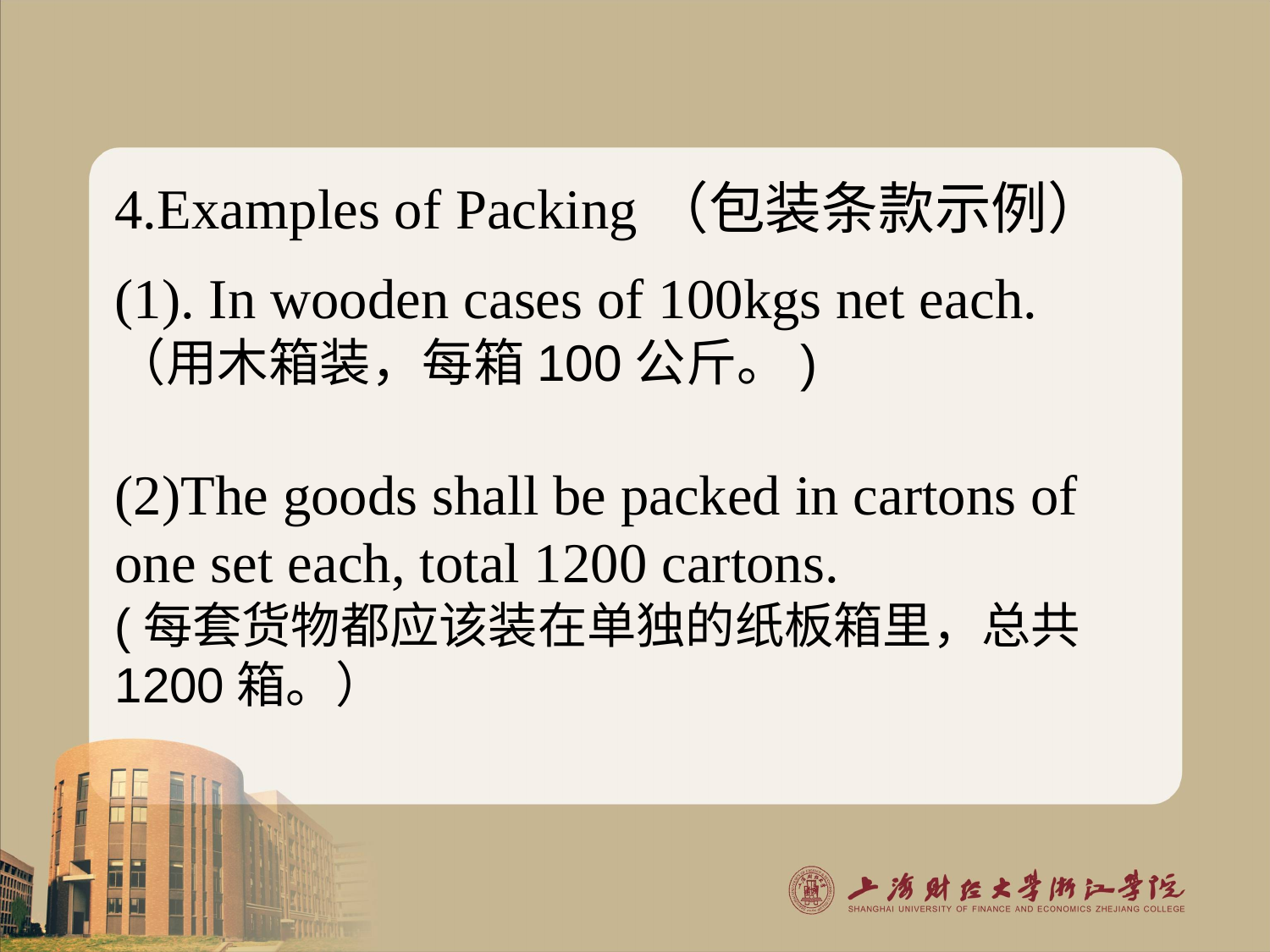

4.Examples of Packing（包装条款示例）

(1). In wooden cases of 100kgs net each. （用木箱装，每箱100公斤。)

(2)The goods shall be packed in cartons of one set each, total 1200 cartons.
(每套货物都应该装在单独的纸板箱里，总共1200箱。）